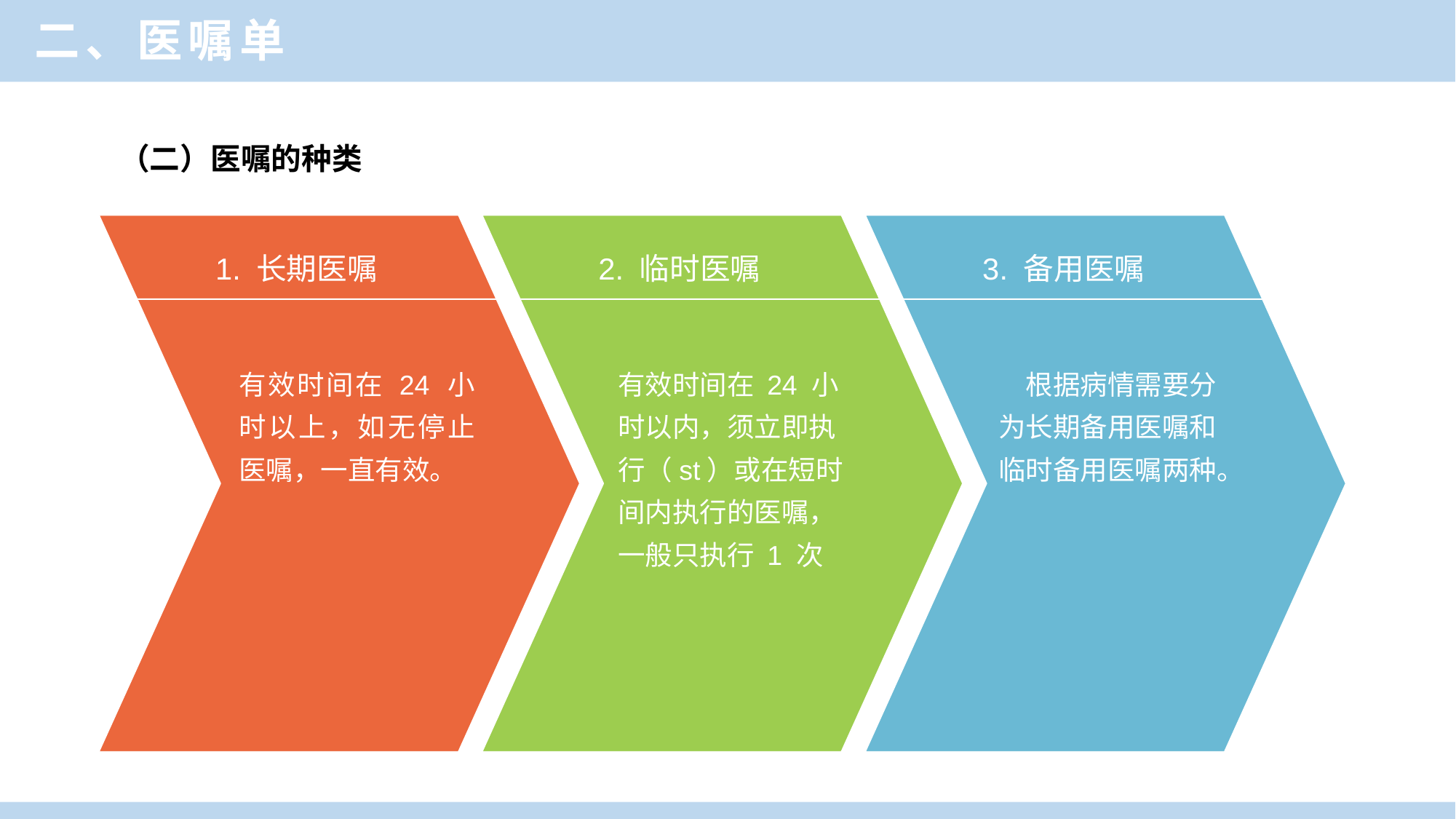

二、医嘱单
（二）医嘱的种类

1. 长期医嘱
2. 临时医嘱
3. 备用医嘱
有效时间在 24 小时以上，如无停止医嘱，一直有效。
有效时间在 24 小时以内，须立即执行（st）或在短时间内执行的医嘱，一般只执行 1 次
　根据病情需要分为长期备用医嘱和临时备用医嘱两种。